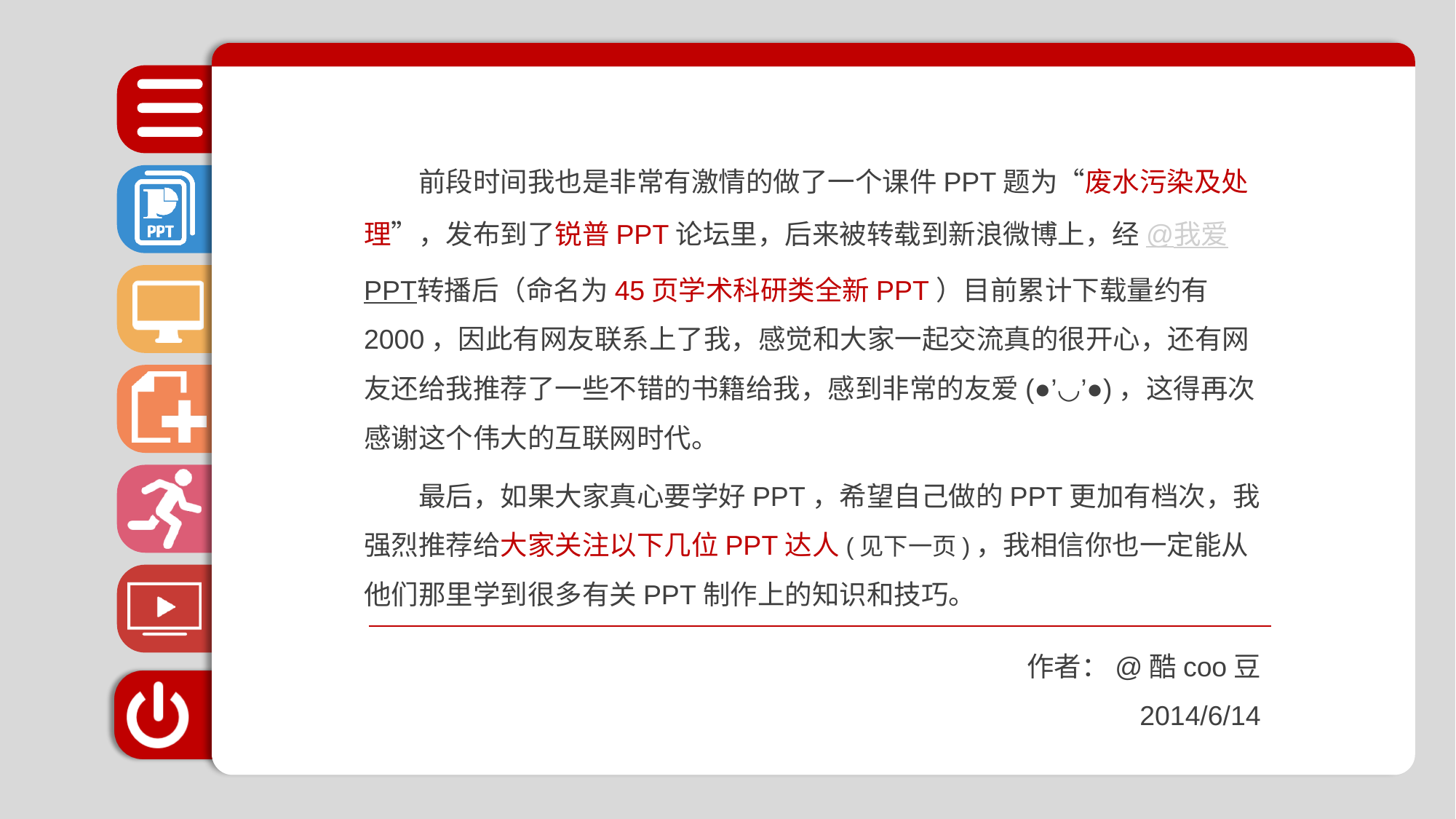

前段时间我也是非常有激情的做了一个课件PPT题为“废水污染及处理”，发布到了锐普PPT论坛里，后来被转载到新浪微博上，经@我爱PPT转播后（命名为45页学术科研类全新PPT）目前累计下载量约有2000，因此有网友联系上了我，感觉和大家一起交流真的很开心，还有网友还给我推荐了一些不错的书籍给我，感到非常的友爱(●’◡’●)，这得再次感谢这个伟大的互联网时代。
最后，如果大家真心要学好PPT，希望自己做的PPT更加有档次，我强烈推荐给大家关注以下几位PPT达人(见下一页)，我相信你也一定能从他们那里学到很多有关PPT制作上的知识和技巧。
作者：@酷coo豆
2014/6/14